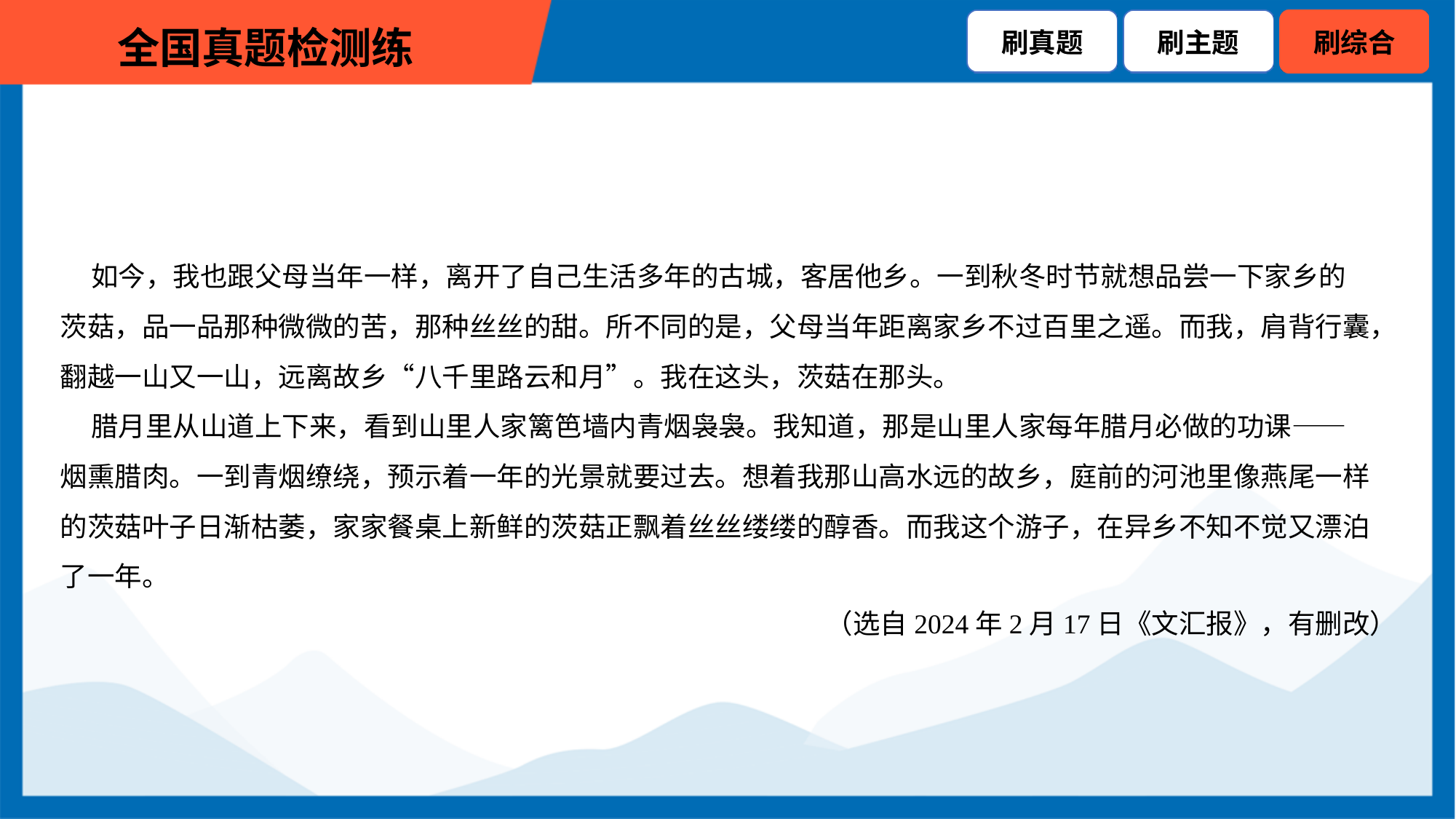

如今，我也跟父母当年一样，离开了自己生活多年的古城，客居他乡。一到秋冬时节就想品尝一下家乡的
茨菇，品一品那种微微的苦，那种丝丝的甜。所不同的是，父母当年距离家乡不过百里之遥。而我，肩背行囊，
翻越一山又一山，远离故乡“八千里路云和月”。我在这头，茨菇在那头。
    腊月里从山道上下来，看到山里人家篱笆墙内青烟袅袅。我知道，那是山里人家每年腊月必做的功课——
烟熏腊肉。一到青烟缭绕，预示着一年的光景就要过去。想着我那山高水远的故乡，庭前的河池里像燕尾一样
的茨菇叶子日渐枯萎，家家餐桌上新鲜的茨菇正飘着丝丝缕缕的醇香。而我这个游子，在异乡不知不觉又漂泊
了一年。
（选自2024年2月17日《文汇报》，有删改）